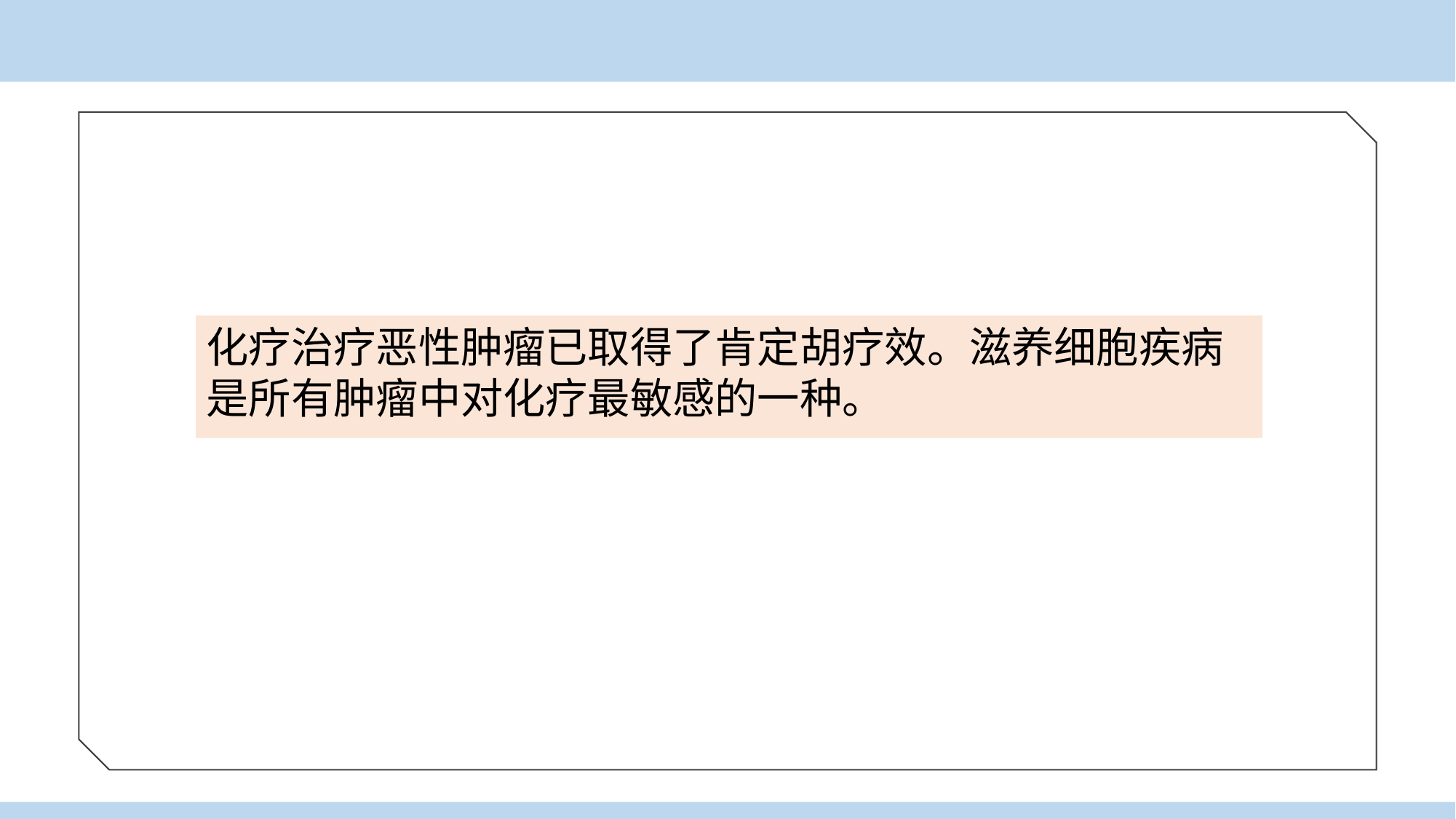

化疗治疗恶性肿瘤已取得了肯定胡疗效。滋养细胞疾病是所有肿瘤中对化疗最敏感的一种。